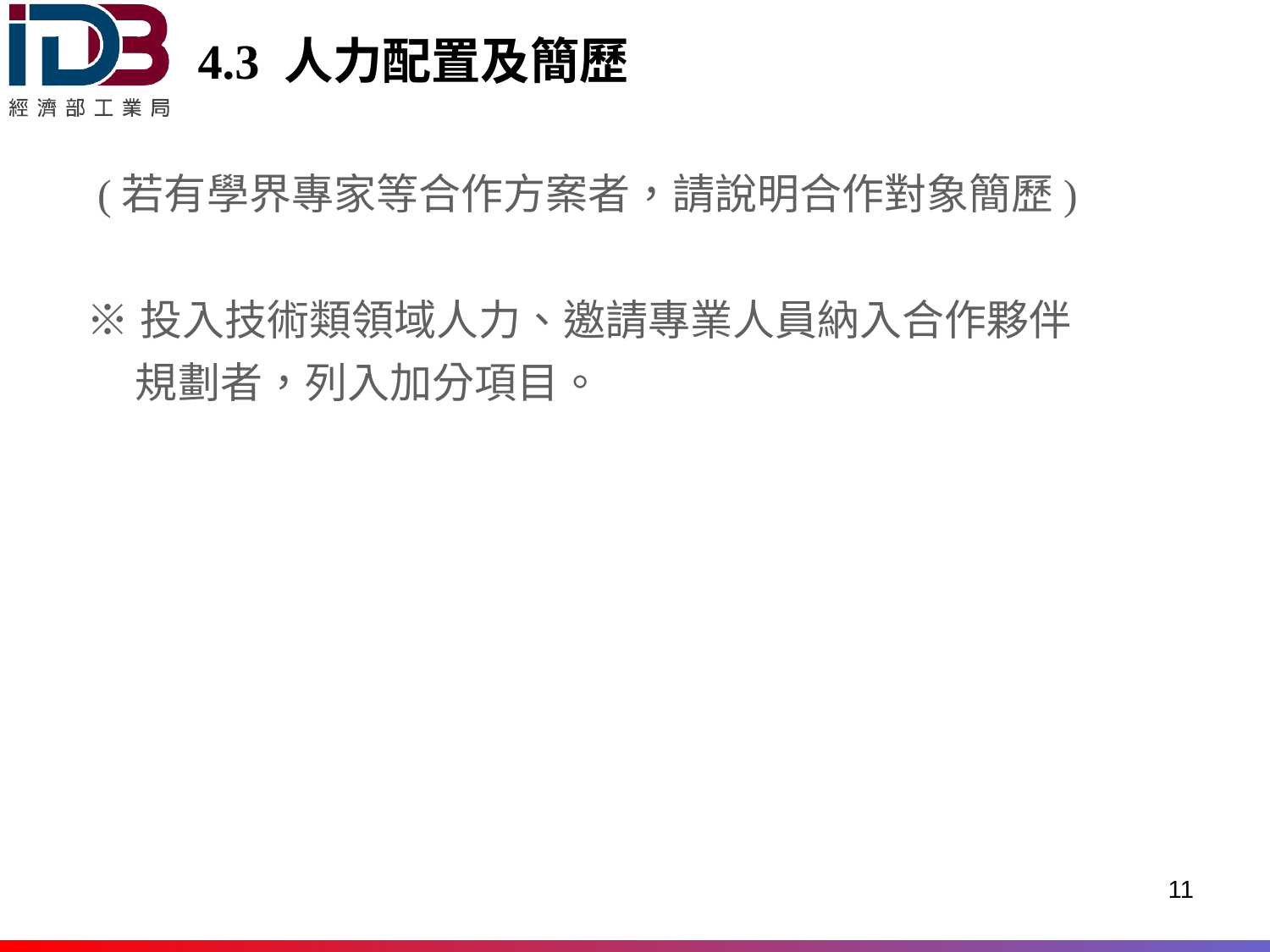

# 4.3 人力配置及簡歷
(若有學界專家等合作方案者，請說明合作對象簡歷)

※投入技術類領域人力、邀請專業人員納入合作夥伴
    規劃者，列入加分項目。
11